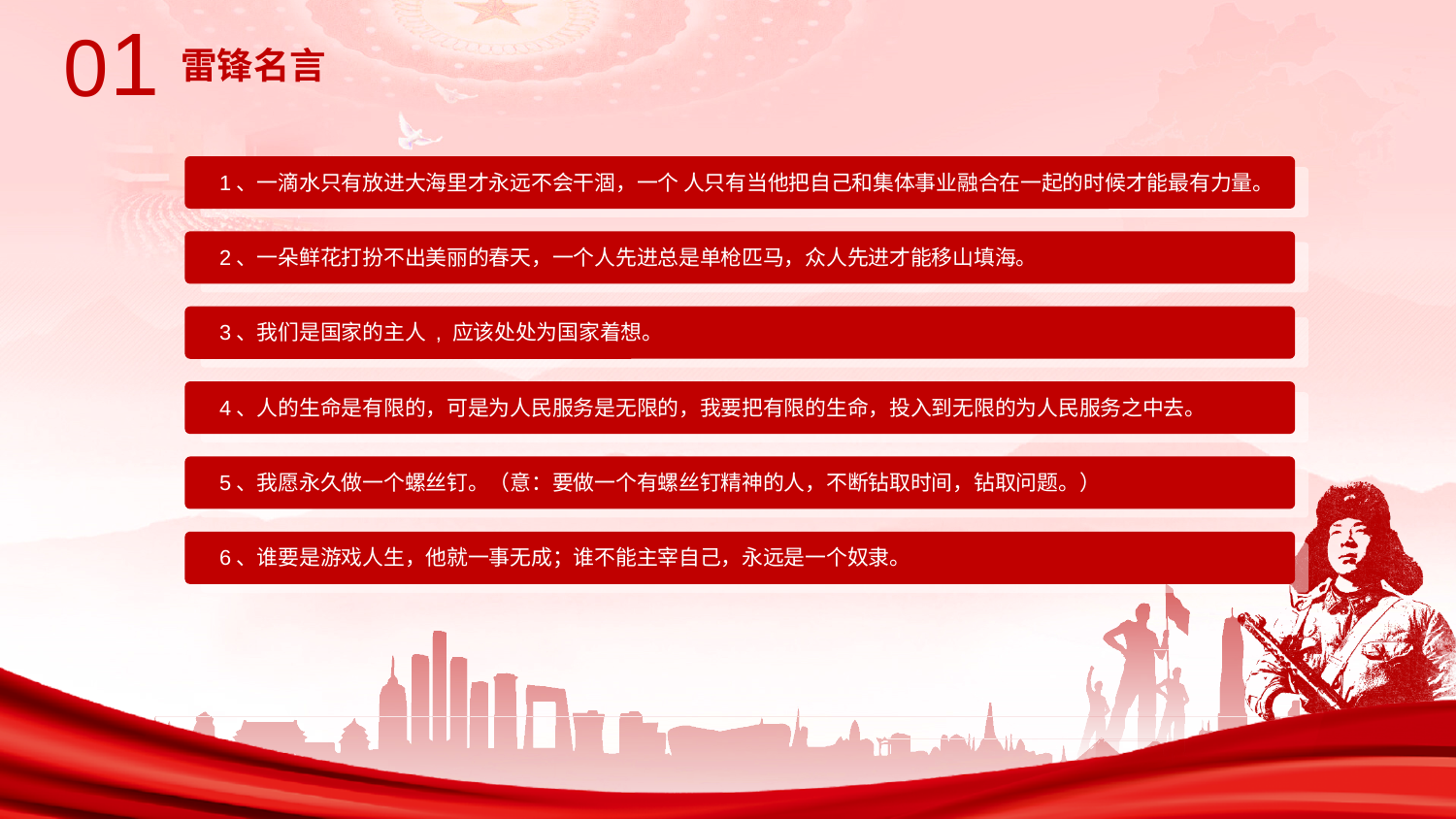

1
0
雷锋名言

1、一滴水只有放进大海里才永远不会干涸，一个 人只有当他把自己和集体事业融合在一起的时候才能最有力量。

2、一朵鲜花打扮不出美丽的春天，一个人先进总是单枪匹马，众人先进才能移山填海。

3、我们是国家的主人 , 应该处处为国家着想。

4、人的生命是有限的，可是为人民服务是无限的，我要把有限的生命，投入到无限的为人民服务之中去。

5、我愿永久做一个螺丝钉。（意：要做一个有螺丝钉精神的人，不断钻取时间，钻取问题。）

6、谁要是游戏人生，他就一事无成；谁不能主宰自己，永远是一个奴隶。